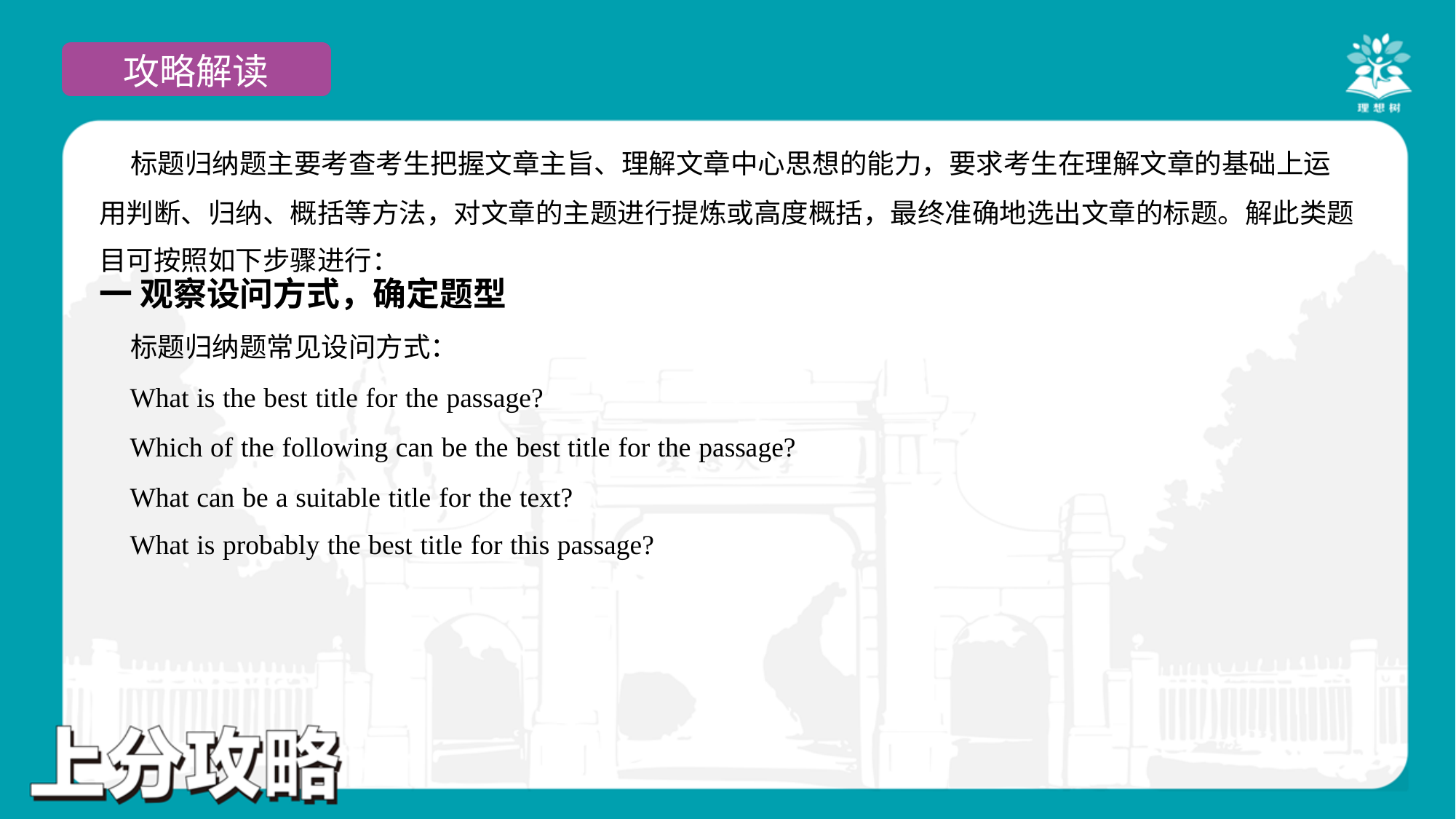

标题归纳题主要考查考生把握文章主旨、理解文章中心思想的能力，要求考生在理解文章的基础上运
用判断、归纳、概括等方法，对文章的主题进行提炼或高度概括，最终准确地选出文章的标题。解此类题
目可按照如下步骤进行：
一 观察设问方式，确定题型
    标题归纳题常见设问方式：
    What is the best title for the passage?
    Which of the following can be the best title for the passage?
    What can be a suitable title for the text?
    What is probably the best title for this passage?